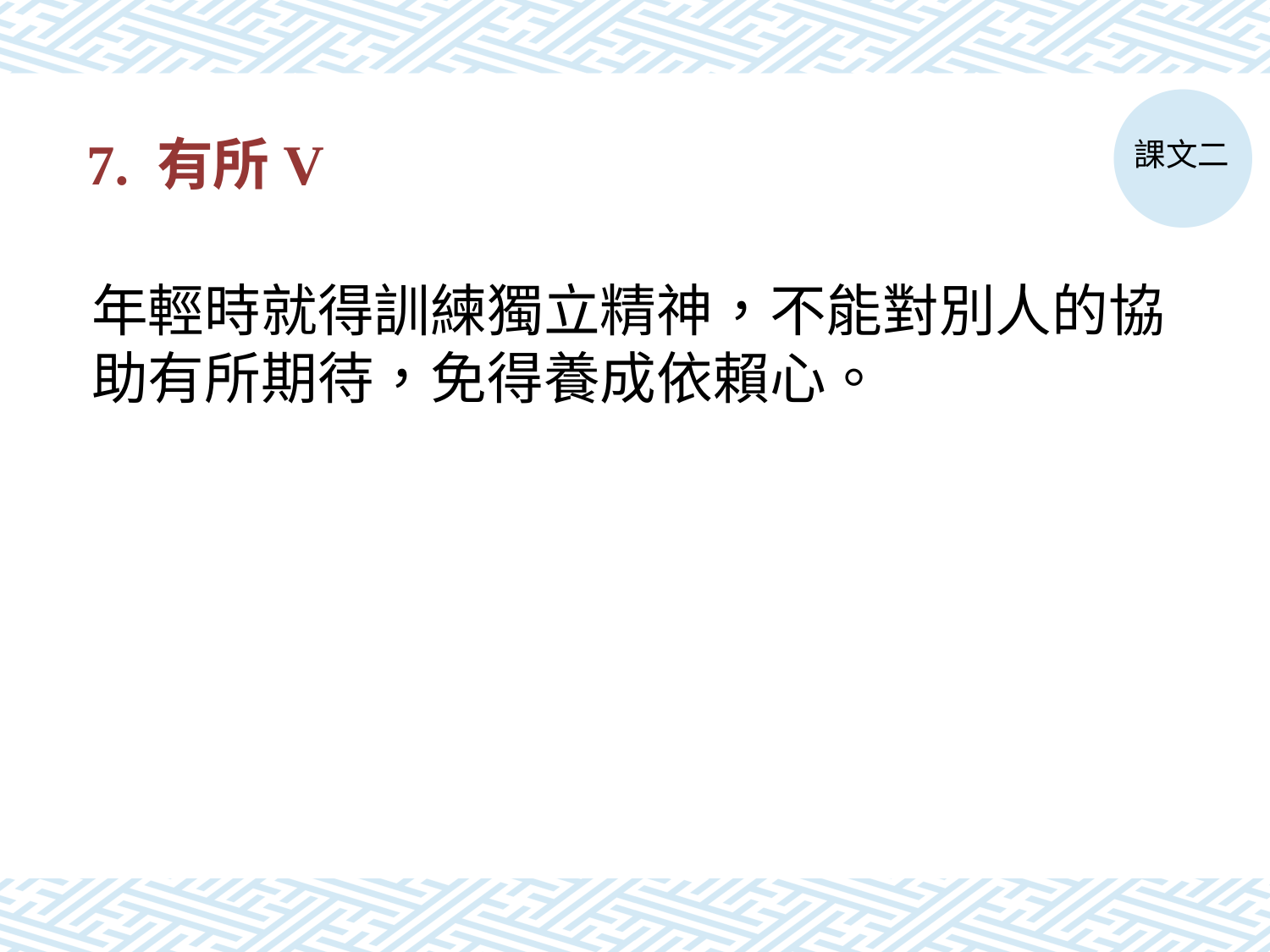

課文二
# 7. 有所V
年輕時就得訓練獨立精神，不能對別人的協助有所期待，免得養成依賴心。